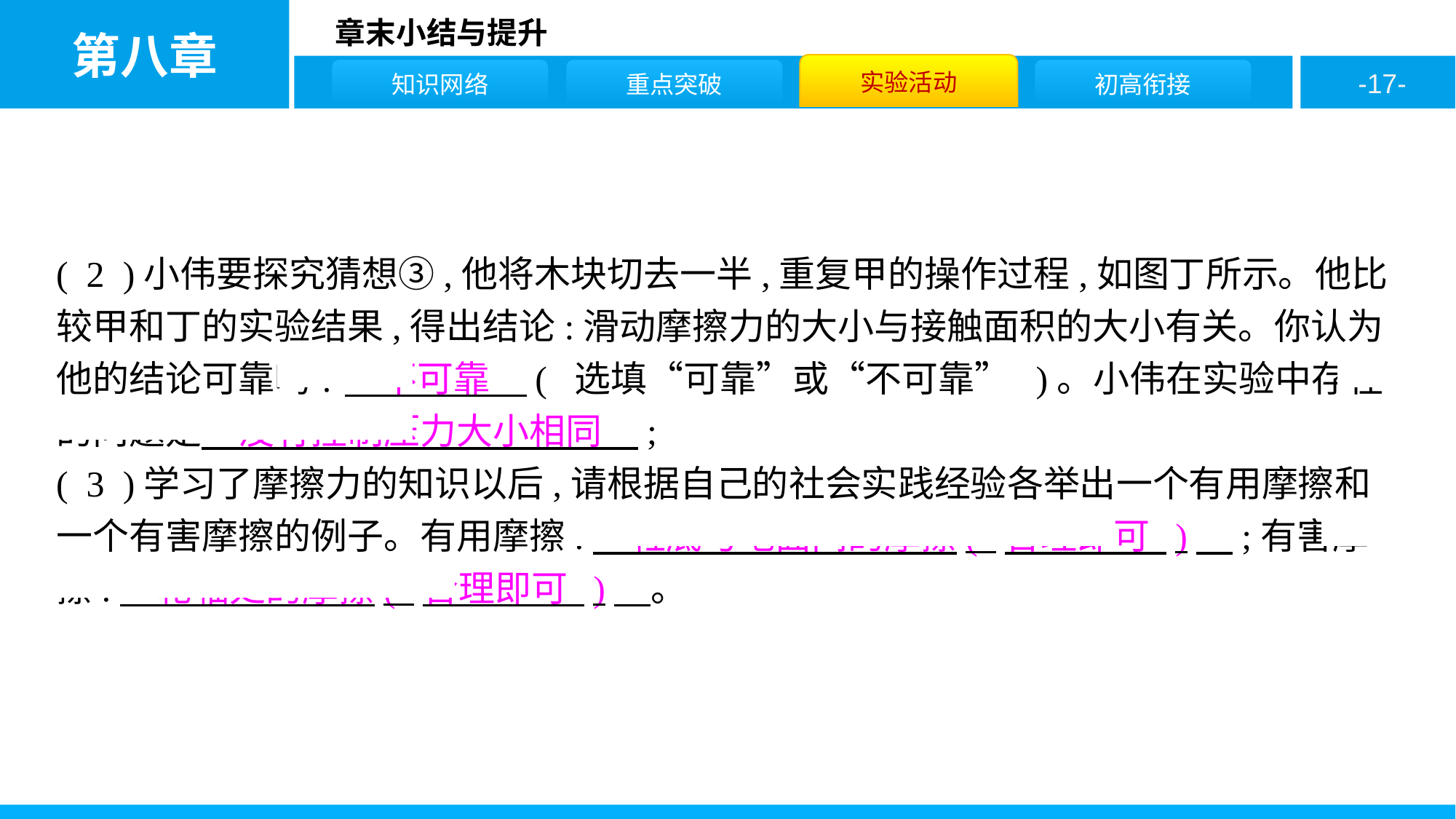

(  2  )小伟要探究猜想③,他将木块切去一半,重复甲的操作过程,如图丁所示。他比较甲和丁的实验结果,得出结论:滑动摩擦力的大小与接触面积的大小有关。你认为他的结论可靠吗?　不可靠　(  选填“可靠”或“不可靠”  )。小伟在实验中存在的问题是　没有控制压力大小相同　;
(  3  )学习了摩擦力的知识以后,请根据自己的社会实践经验各举出一个有用摩擦和一个有害摩擦的例子。有用摩擦:　鞋底与地面间的摩擦(  合理即可  )　;有害摩擦:　轮轴处的摩擦(  合理即可  )　。